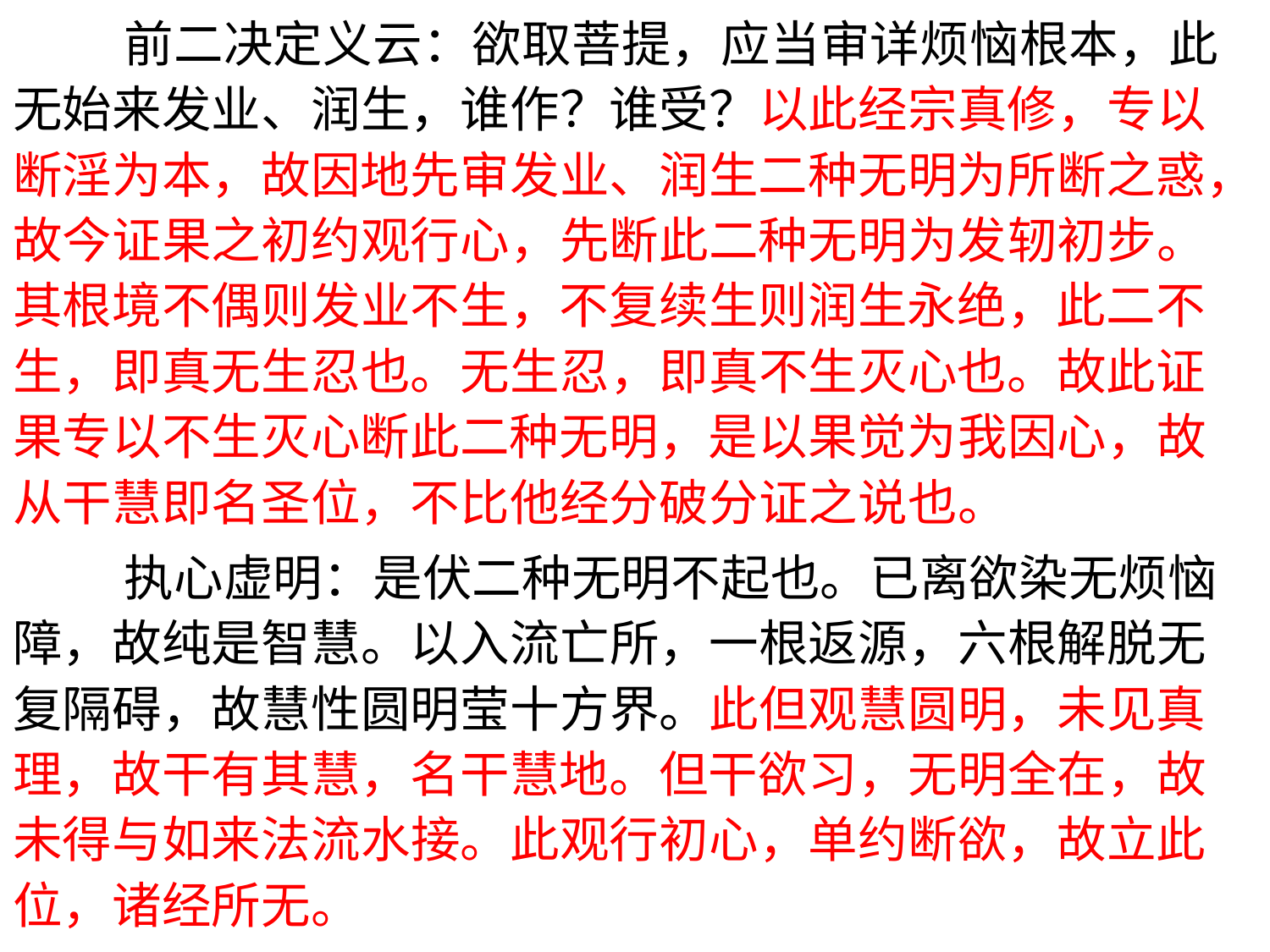

前二决定义云：欲取菩提，应当审详烦恼根本，此无始来发业、润生，谁作？谁受？以此经宗真修，专以断淫为本，故因地先审发业、润生二种无明为所断之惑，故今证果之初约观行心，先断此二种无明为发轫初步。其根境不偶则发业不生，不复续生则润生永绝，此二不生，即真无生忍也。无生忍，即真不生灭心也。故此证果专以不生灭心断此二种无明，是以果觉为我因心，故从干慧即名圣位，不比他经分破分证之说也。
         执心虚明：是伏二种无明不起也。已离欲染无烦恼障，故纯是智慧。以入流亡所，一根返源，六根解脱无复隔碍，故慧性圆明莹十方界。此但观慧圆明，未见真理，故干有其慧，名干慧地。但干欲习，无明全在，故未得与如来法流水接。此观行初心，单约断欲，故立此位，诸经所无。